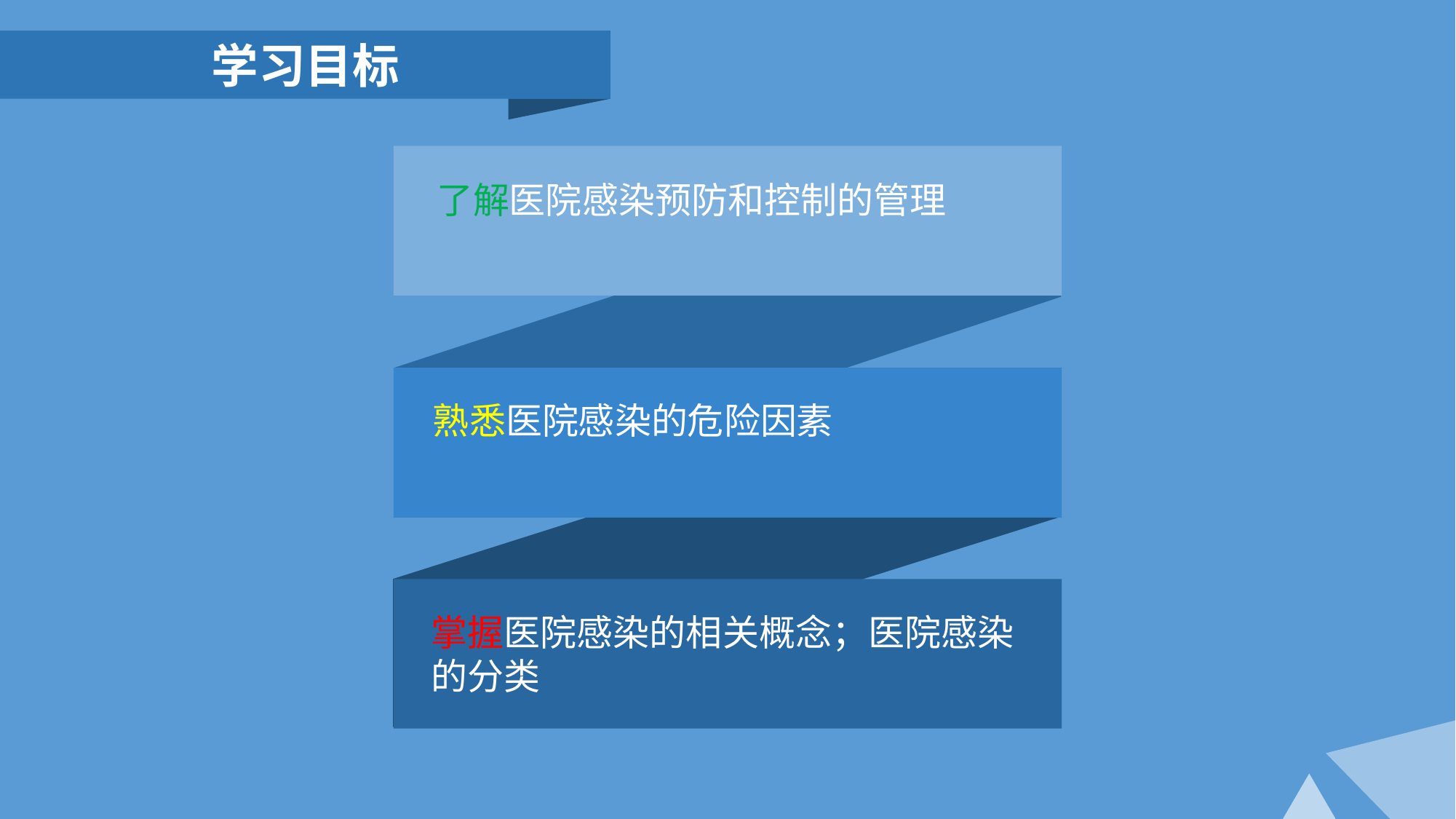

学习目标

了解医院感染预防和控制的管理

熟悉医院感染的危险因素

掌握医院感染的相关概念；医院感染的分类